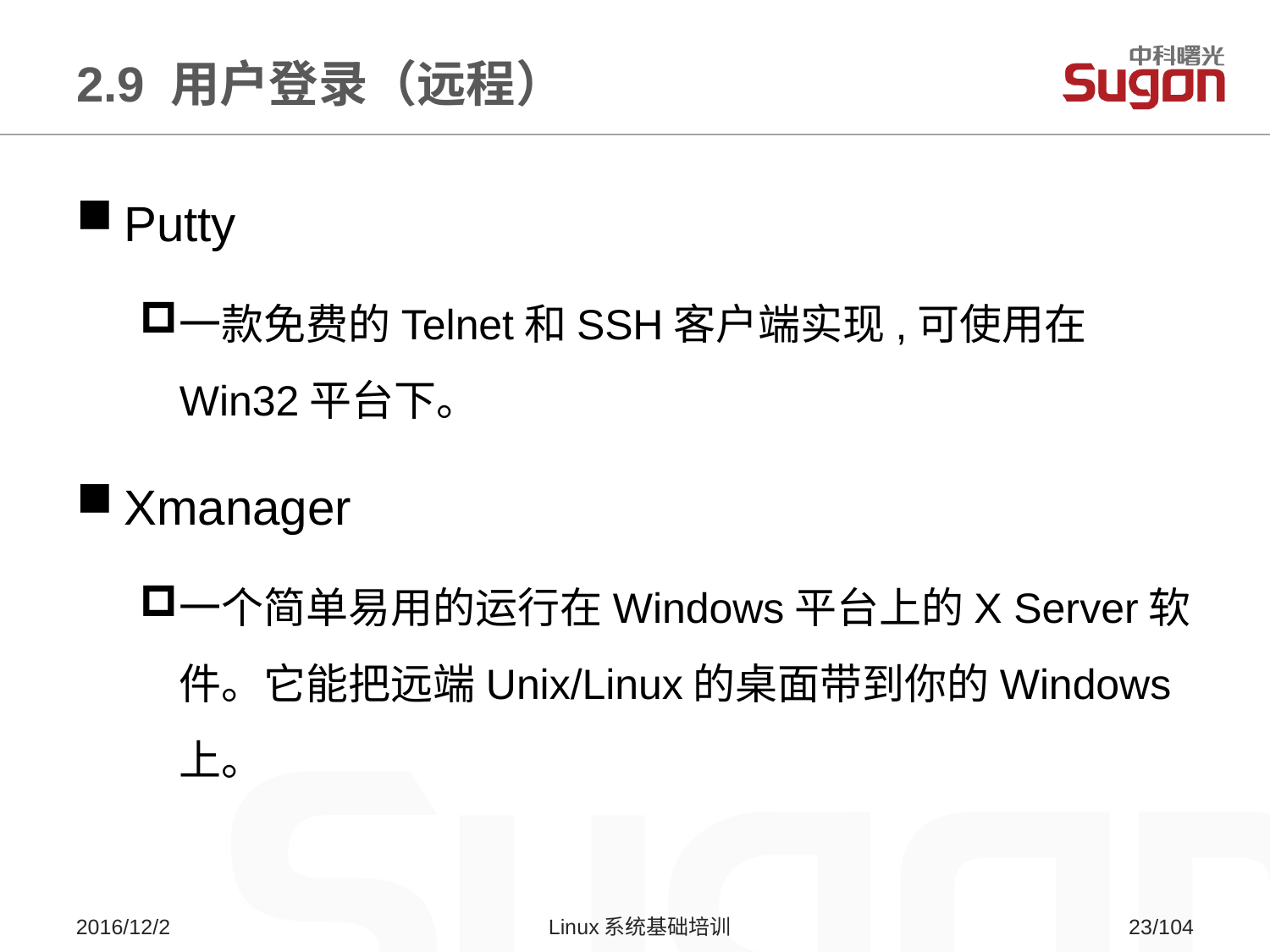

# 2.9 用户登录（远程）
Putty
一款免费的Telnet和SSH客户端实现,可使用在Win32平台下。
Xmanager
一个简单易用的运行在Windows平台上的X Server软件。它能把远端Unix/Linux的桌面带到你的Windows上。